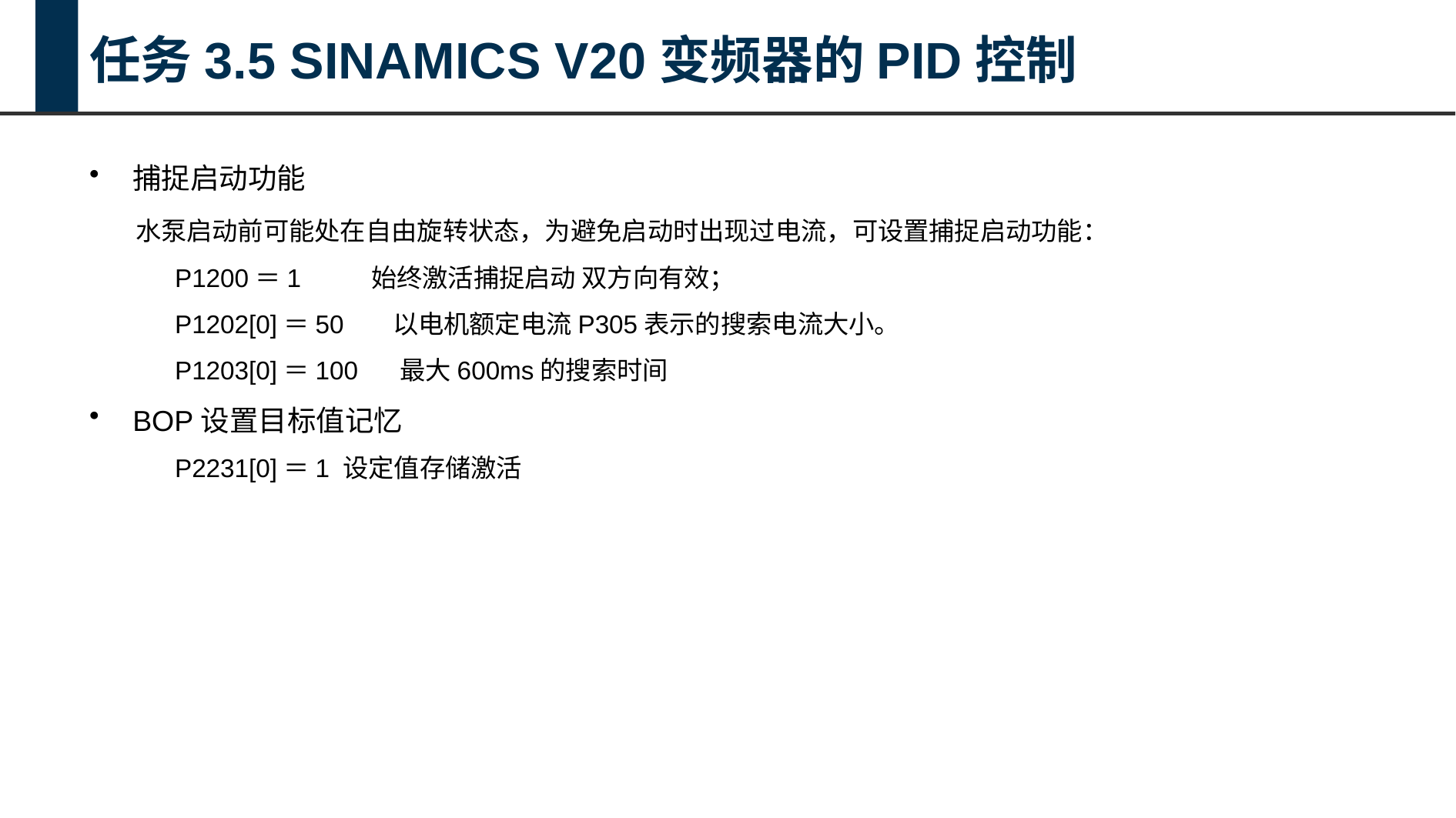

任务3.5 SINAMICS V20变频器的PID控制
捕捉启动功能
      水泵启动前可能处在自由旋转状态，为避免启动时出现过电流，可设置捕捉启动功能：
            P1200＝1         始终激活捕捉启动 双方向有效；
            P1202[0]＝50      以电机额定电流P305表示的搜索电流大小。
            P1203[0]＝100     最大600ms的搜索时间
BOP设置目标值记忆
            P2231[0]＝1 设定值存储激活